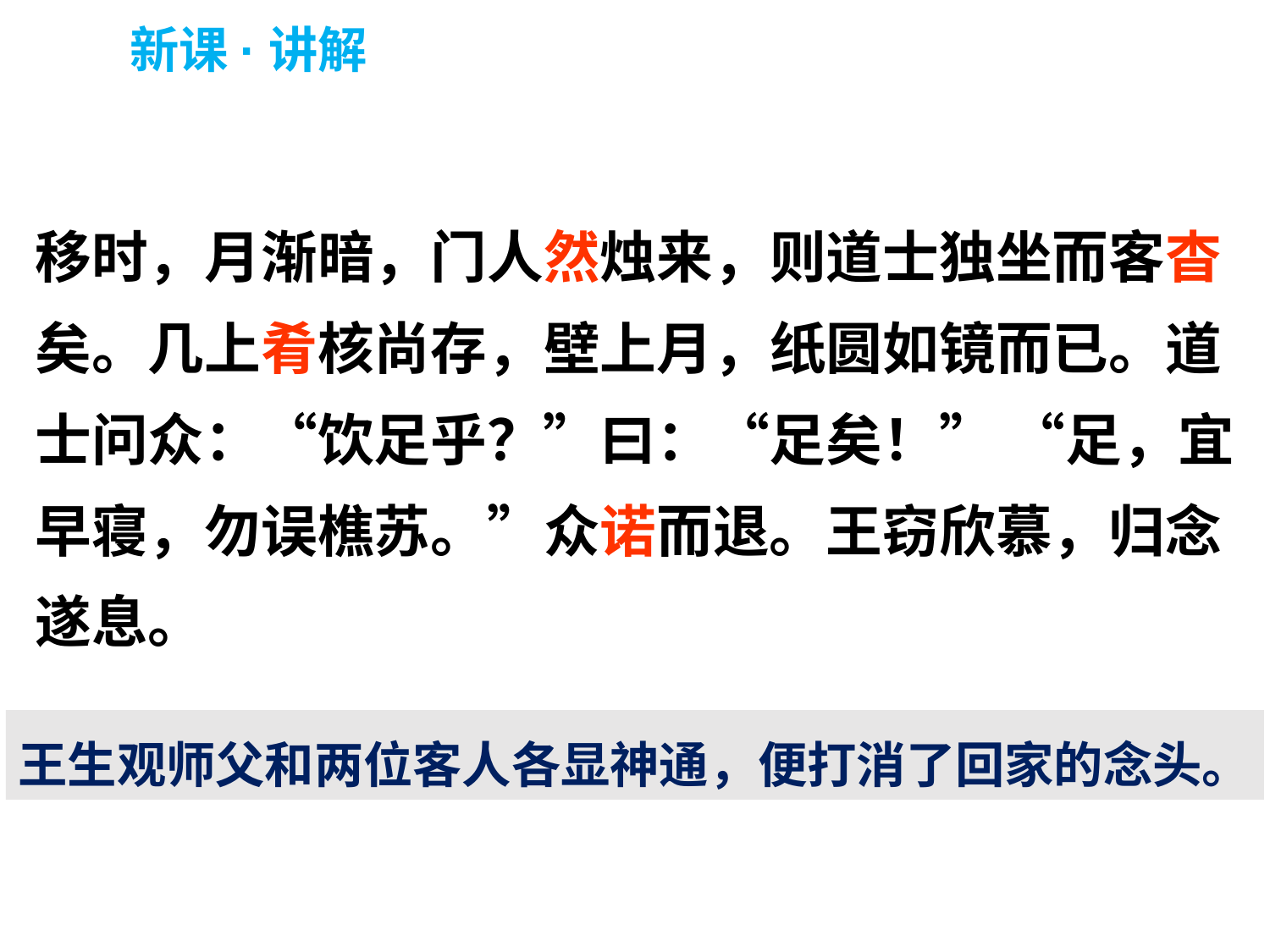

新课·讲解
移时，月渐暗，门人然烛来，则道士独坐而客杳矣。几上肴核尚存，壁上月，纸圆如镜而已。道士问众：“饮足乎？”曰：“足矣！” “足，宜早寝，勿误樵苏。”众诺而退。王窃欣慕，归念遂息。
王生观师父和两位客人各显神通，便打消了回家的念头。